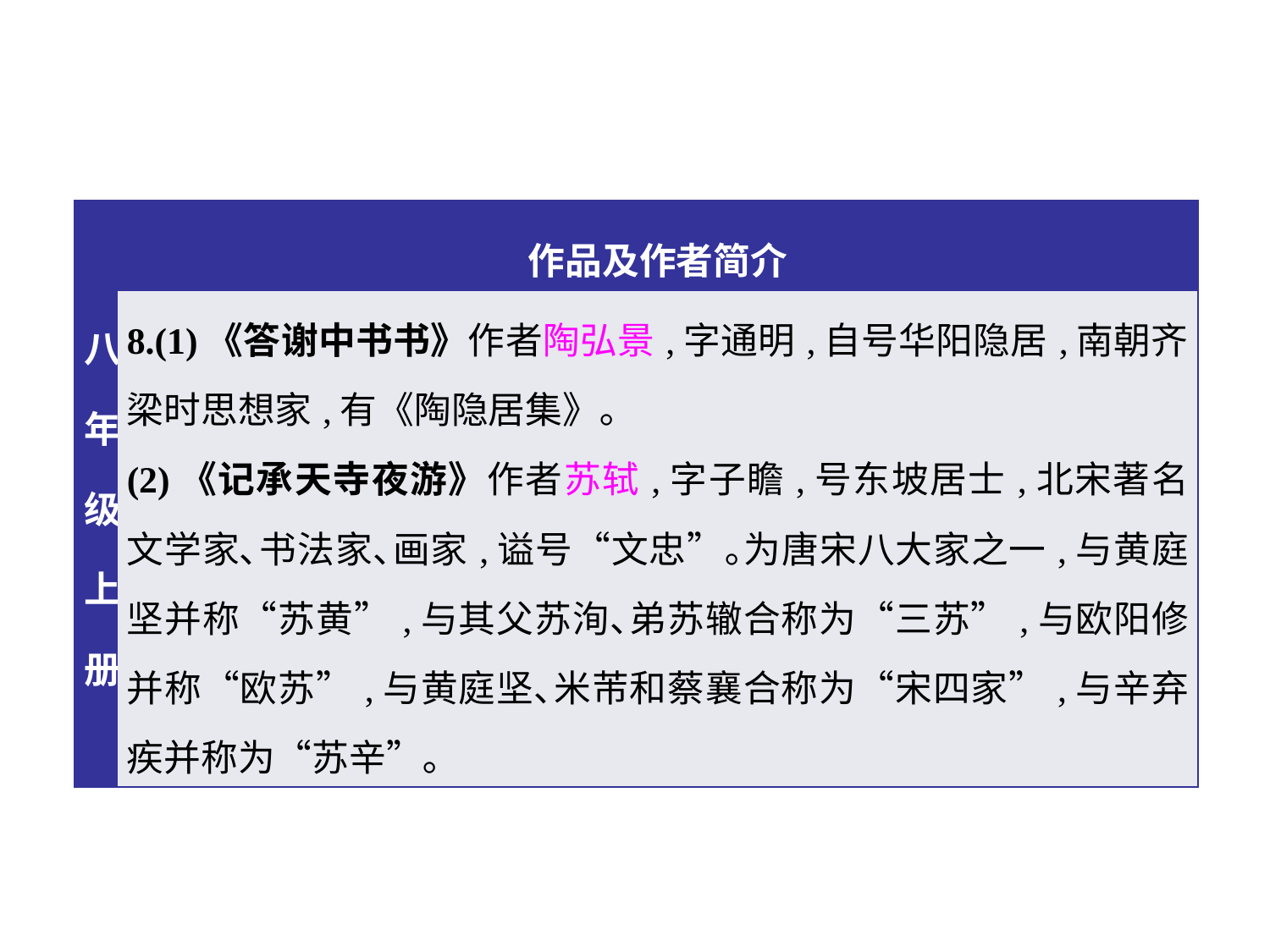

| 八年级上册 | 作品及作者简介 |
| --- | --- |
|  | 8.(1)《答谢中书书》作者陶弘景,字通明,自号华阳隐居,南朝齐梁时思想家,有《陶隐居集》｡ (2)《记承天寺夜游》作者苏轼,字子瞻,号东坡居士,北宋著名文学家､书法家､画家,谥号“文忠”｡为唐宋八大家之一,与黄庭坚并称“苏黄”,与其父苏洵､弟苏辙合称为“三苏”,与欧阳修并称“欧苏”,与黄庭坚､米芾和蔡襄合称为“宋四家”,与辛弃疾并称为“苏辛”｡ |